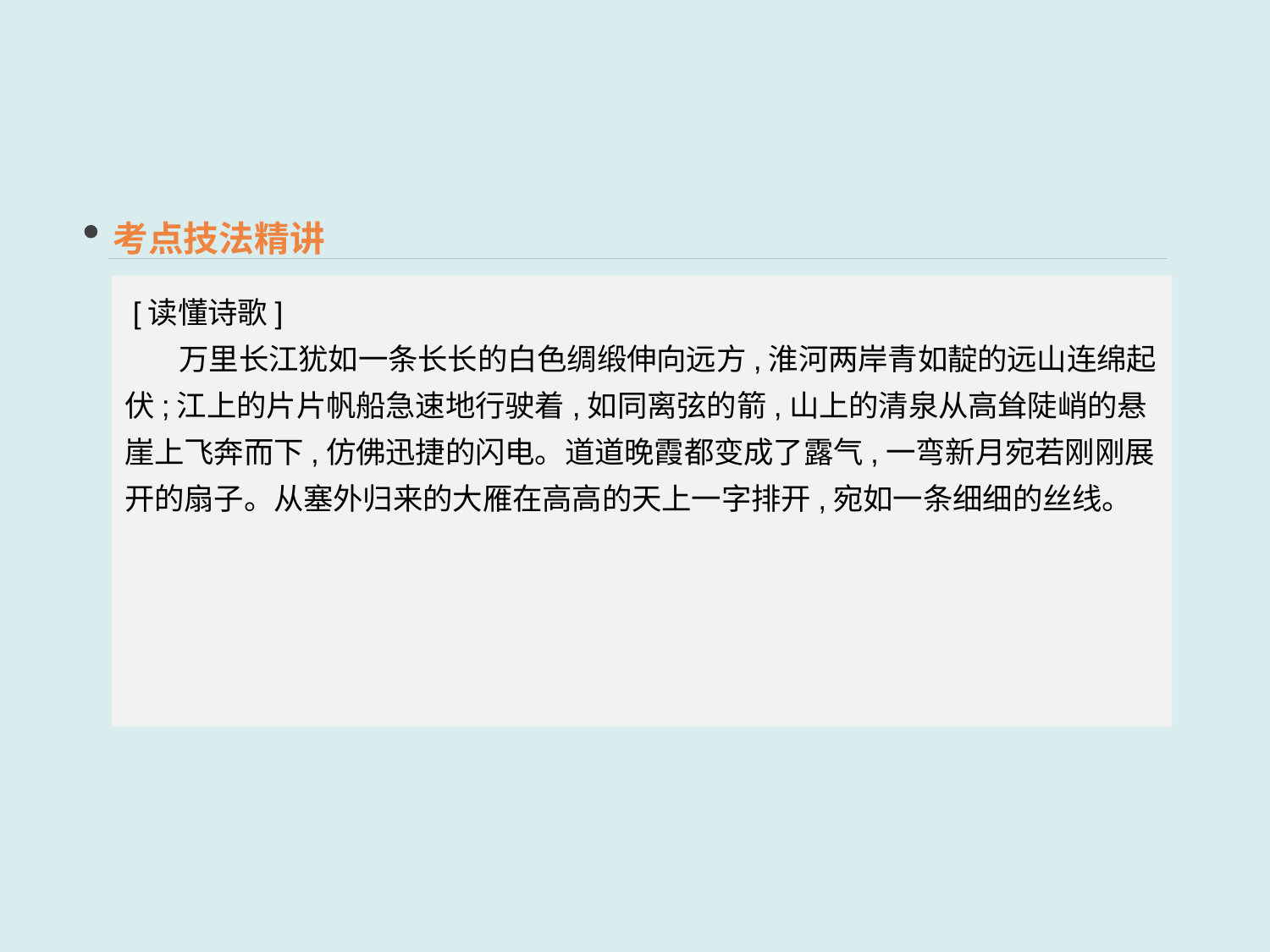

考点技法精讲

 [读懂诗歌]
       万里长江犹如一条长长的白色绸缎伸向远方,淮河两岸青如靛的远山连绵起伏;江上的片片帆船急速地行驶着,如同离弦的箭,山上的清泉从高耸陡峭的悬崖上飞奔而下,仿佛迅捷的闪电。道道晚霞都变成了露气,一弯新月宛若刚刚展开的扇子。从塞外归来的大雁在高高的天上一字排开,宛如一条细细的丝线。